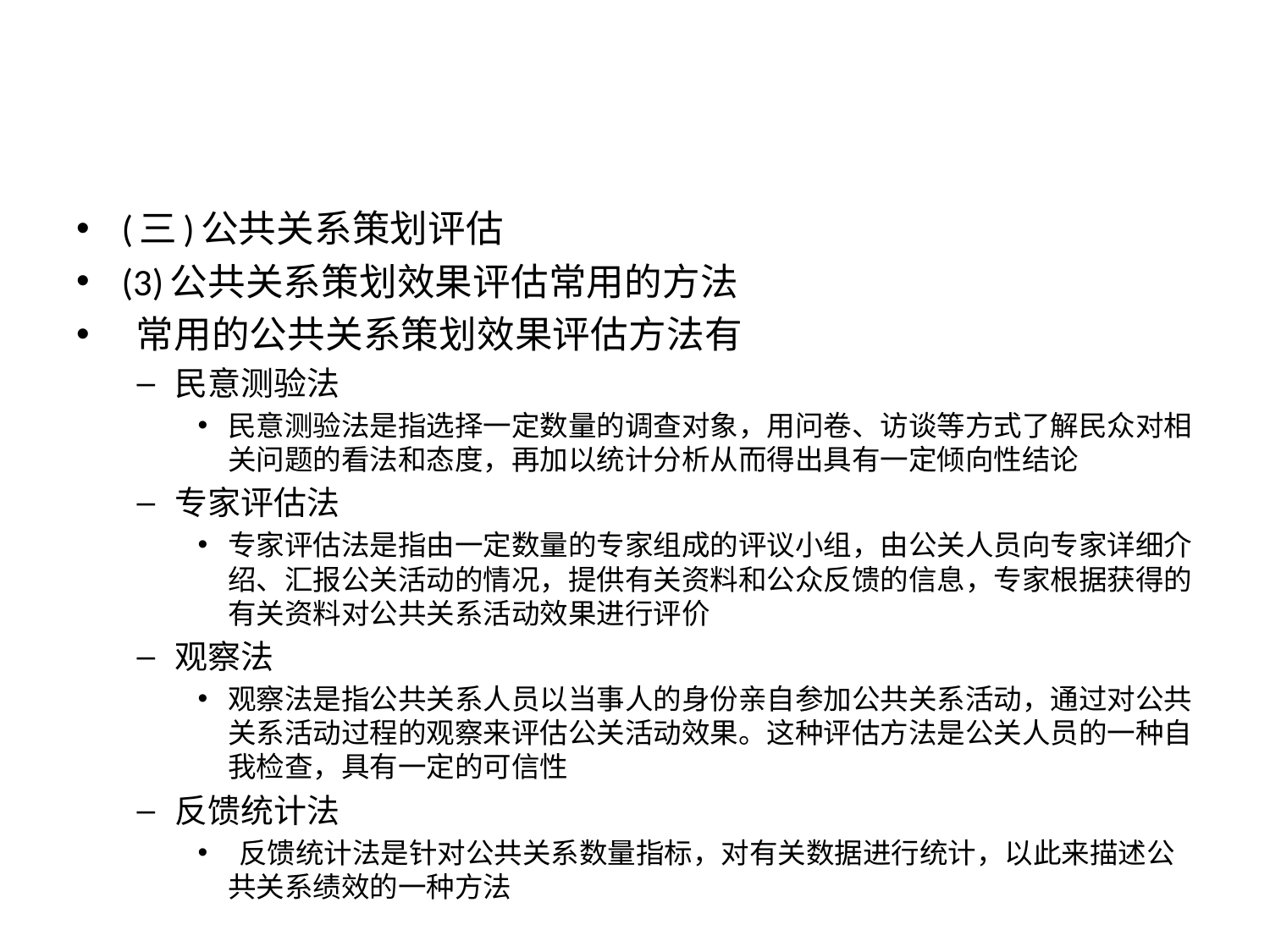

#
(三)公共关系策划评估
(3)公共关系策划效果评估常用的方法
 常用的公共关系策划效果评估方法有
民意测验法
民意测验法是指选择一定数量的调查对象，用问卷、访谈等方式了解民众对相关问题的看法和态度，再加以统计分析从而得出具有一定倾向性结论
专家评估法
专家评估法是指由一定数量的专家组成的评议小组，由公关人员向专家详细介绍、汇报公关活动的情况，提供有关资料和公众反馈的信息，专家根据获得的有关资料对公共关系活动效果进行评价
观察法
观察法是指公共关系人员以当事人的身份亲自参加公共关系活动，通过对公共关系活动过程的观察来评估公关活动效果。这种评估方法是公关人员的一种自我检查，具有一定的可信性
反馈统计法
 反馈统计法是针对公共关系数量指标，对有关数据进行统计，以此来描述公共关系绩效的一种方法